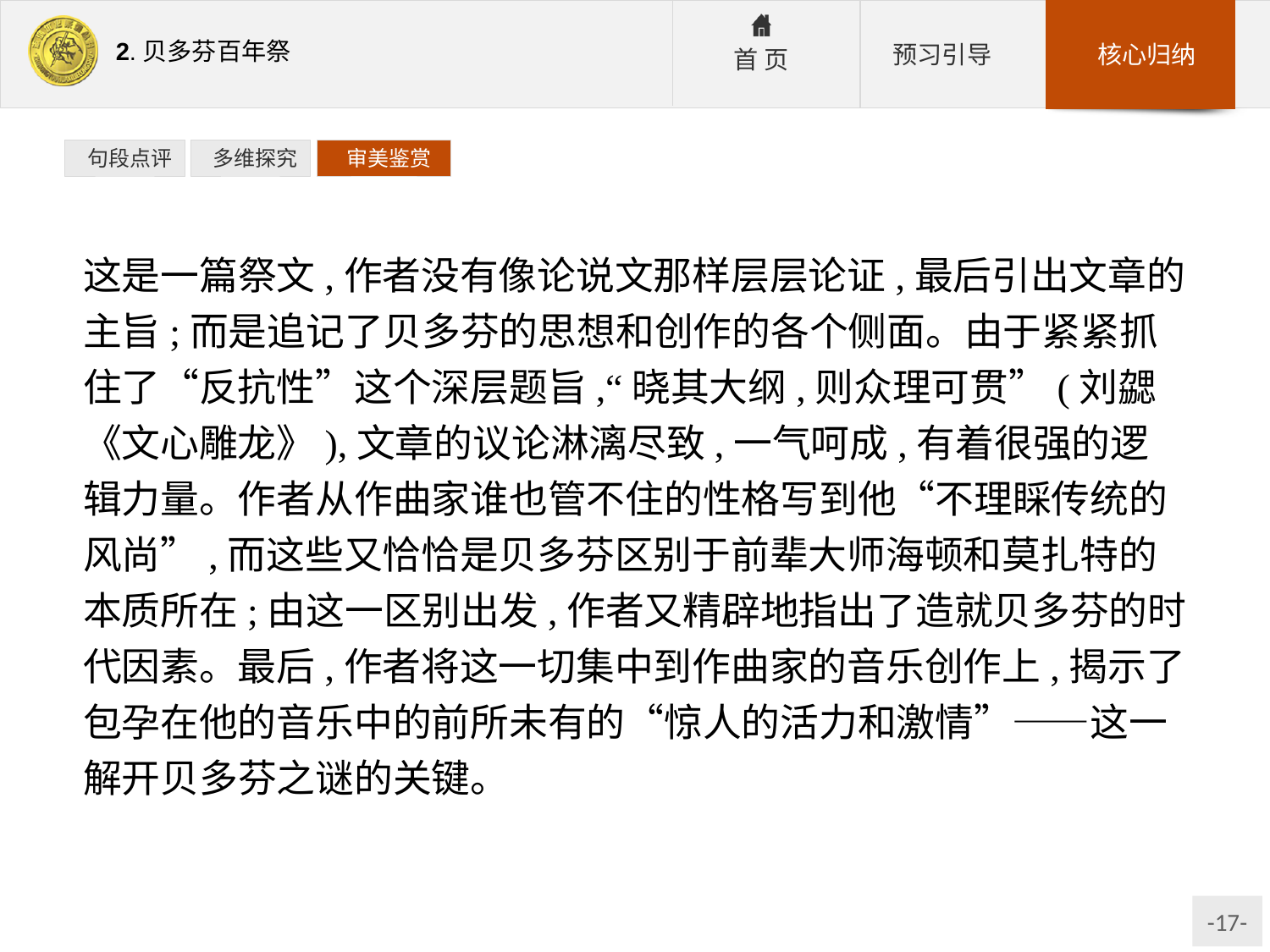

句段点评
 多维探究
 审美鉴赏
这是一篇祭文,作者没有像论说文那样层层论证,最后引出文章的主旨;而是追记了贝多芬的思想和创作的各个侧面。由于紧紧抓住了“反抗性”这个深层题旨,“晓其大纲,则众理可贯”(刘勰《文心雕龙》),文章的议论淋漓尽致,一气呵成,有着很强的逻辑力量。作者从作曲家谁也管不住的性格写到他“不理睬传统的风尚”,而这些又恰恰是贝多芬区别于前辈大师海顿和莫扎特的本质所在;由这一区别出发,作者又精辟地指出了造就贝多芬的时代因素。最后,作者将这一切集中到作曲家的音乐创作上,揭示了包孕在他的音乐中的前所未有的“惊人的活力和激情”——这一解开贝多芬之谜的关键。